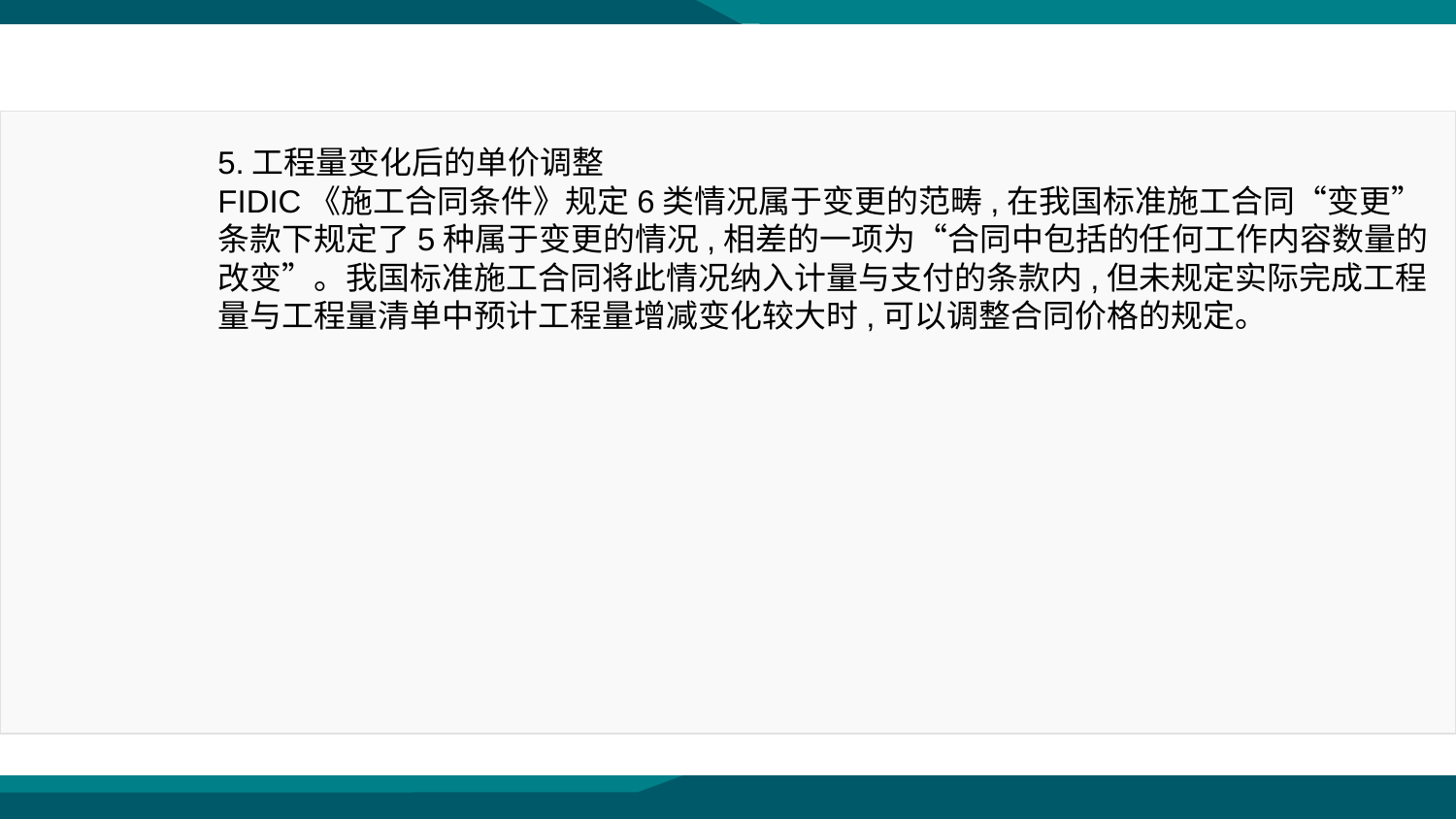

5.工程量变化后的单价调整
FIDIC《施工合同条件》规定6类情况属于变更的范畴,在我国标准施工合同“变更”条款下规定了5种属于变更的情况,相差的一项为“合同中包括的任何工作内容数量的改变”。我国标准施工合同将此情况纳入计量与支付的条款内,但未规定实际完成工程量与工程量清单中预计工程量增减变化较大时,可以调整合同价格的规定。